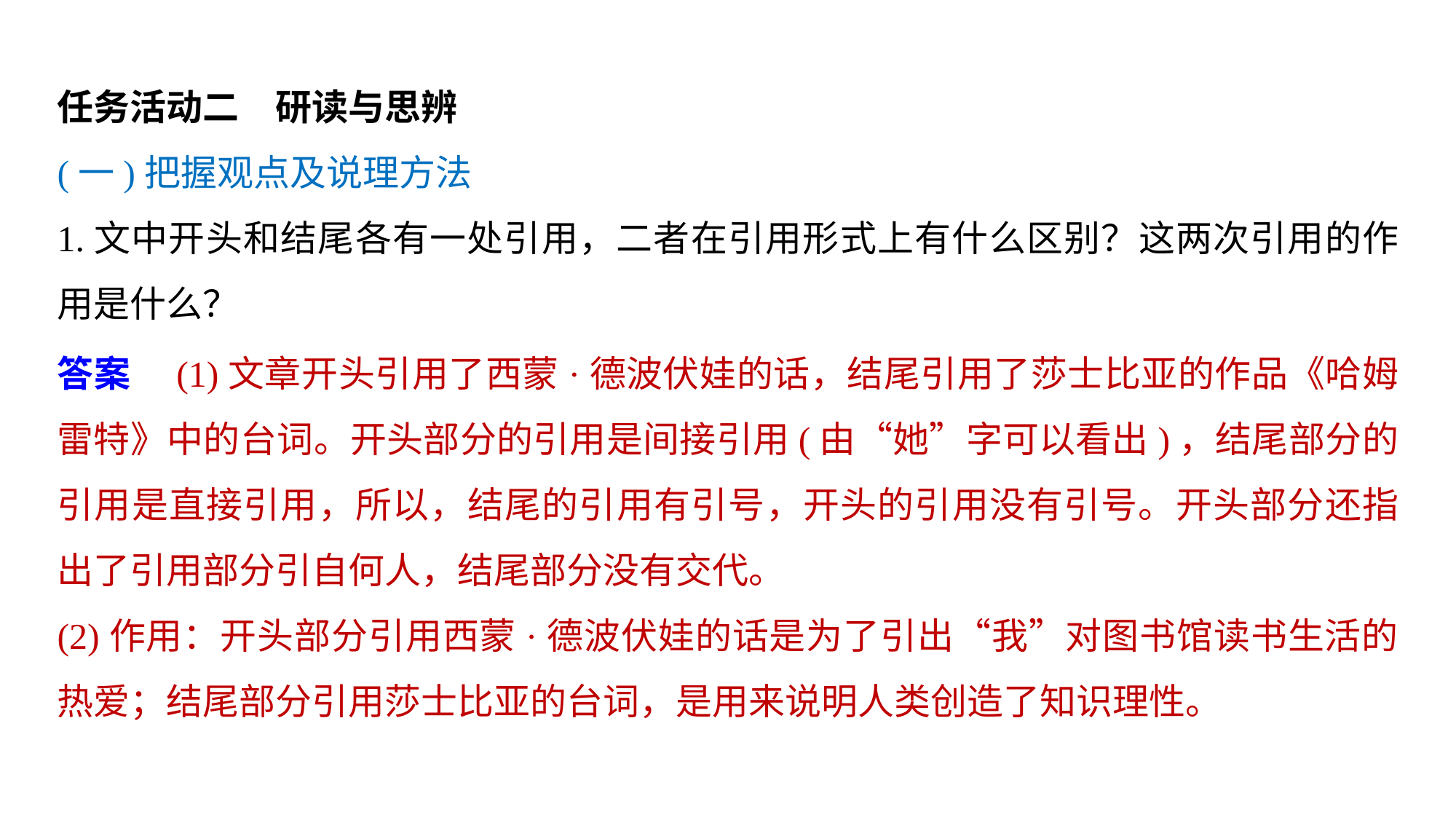

任务活动二　研读与思辨
(一)把握观点及说理方法
1.文中开头和结尾各有一处引用，二者在引用形式上有什么区别？这两次引用的作用是什么？
答案　(1)文章开头引用了西蒙·德波伏娃的话，结尾引用了莎士比亚的作品《哈姆雷特》中的台词。开头部分的引用是间接引用(由“她”字可以看出)，结尾部分的引用是直接引用，所以，结尾的引用有引号，开头的引用没有引号。开头部分还指出了引用部分引自何人，结尾部分没有交代。
(2)作用：开头部分引用西蒙·德波伏娃的话是为了引出“我”对图书馆读书生活的热爱；结尾部分引用莎士比亚的台词，是用来说明人类创造了知识理性。